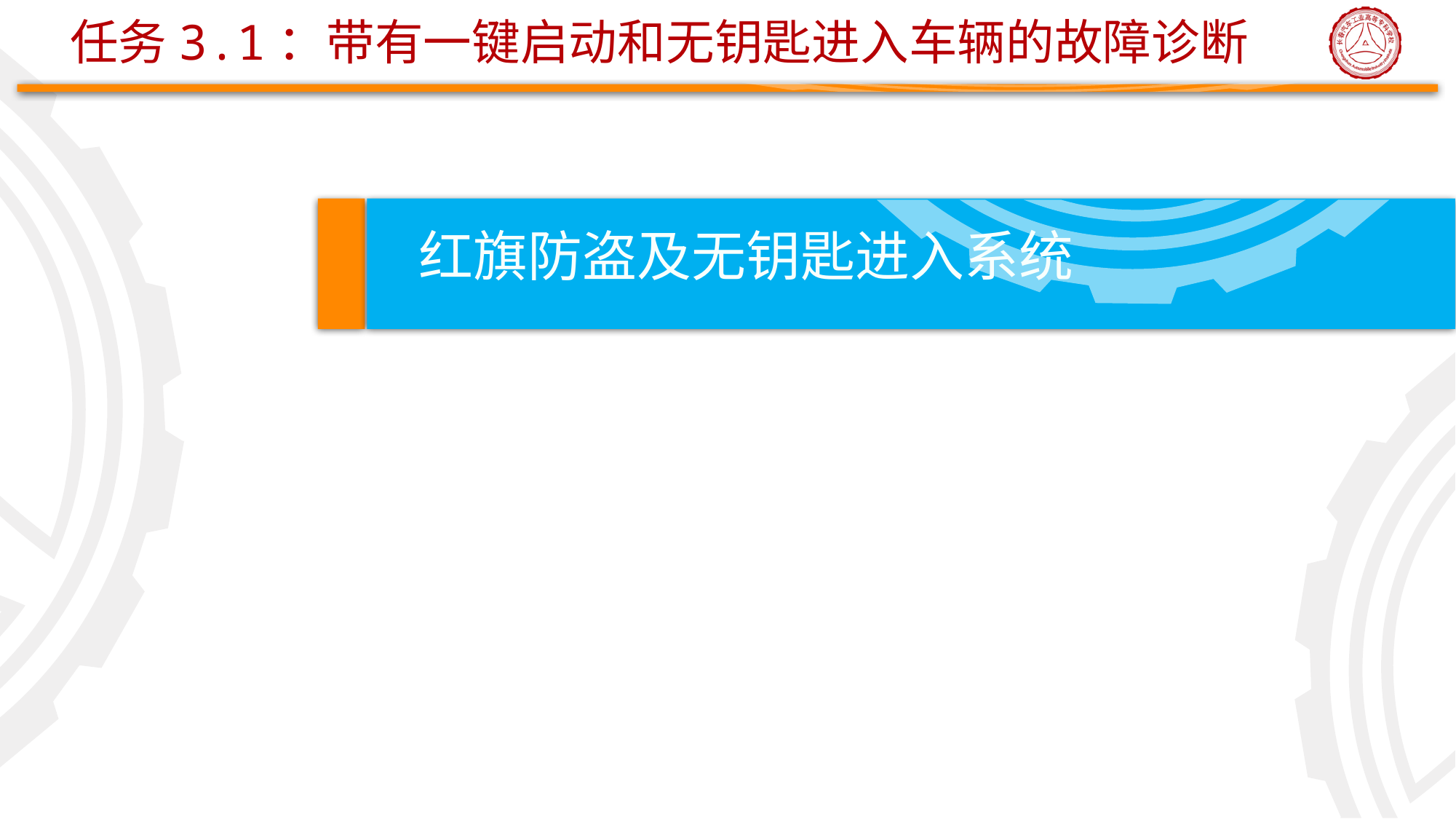

任务3.1：带有一键启动和无钥匙进入车辆的故障诊断
红旗防盗及无钥匙进入系统